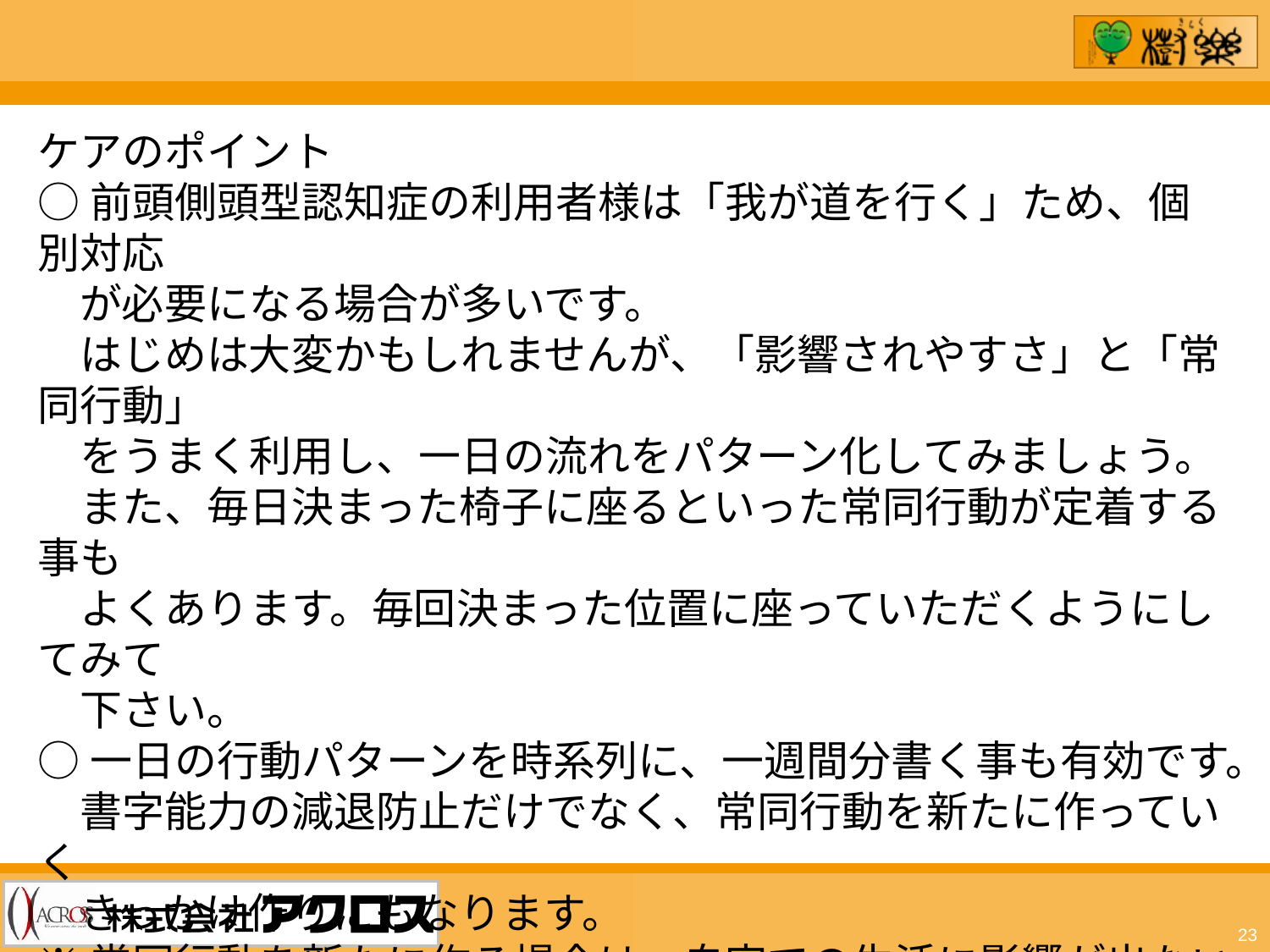

ケアのポイント
○前頭側頭型認知症の利用者様は「我が道を行く」ため、個別対応
　が必要になる場合が多いです。
　はじめは大変かもしれませんが、「影響されやすさ」と「常同行動」
　をうまく利用し、一日の流れをパターン化してみましょう。
　また、毎日決まった椅子に座るといった常同行動が定着する事も
　よくあります。毎回決まった位置に座っていただくようにしてみて
　下さい。
○一日の行動パターンを時系列に、一週間分書く事も有効です。
　書字能力の減退防止だけでなく、常同行動を新たに作っていく
　きっかけ作りにもなります。
※常同行動を新たに作る場合は、自宅での生活に影響が出ないよう、家族やケアマネージャーと連携をとって決めるようにして下さい。
23